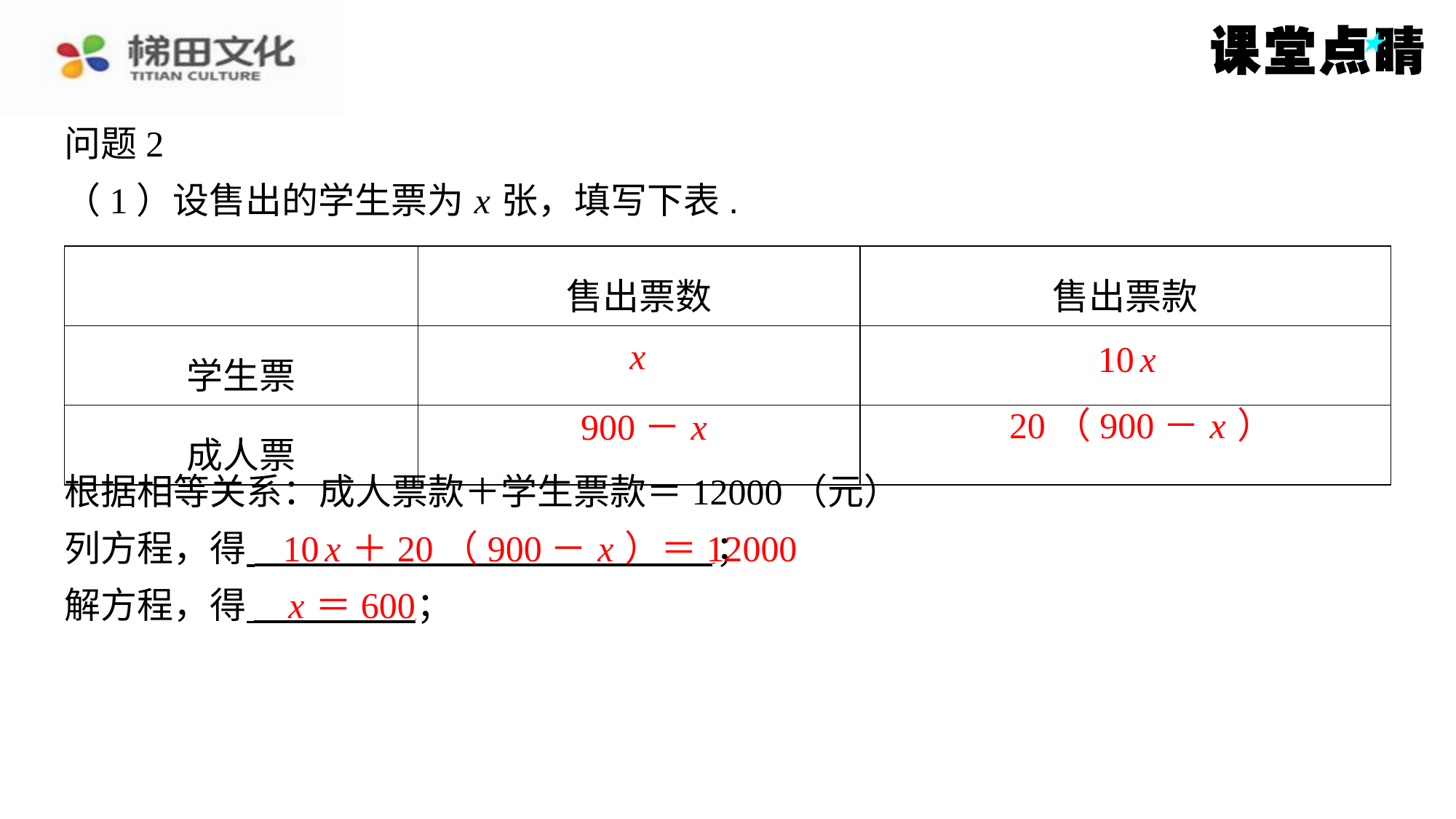

问题2
（1）设售出的学生票为 x 张，填写下表.
|  | 售出票数 | 售出票款 |
| --- | --- | --- |
| 学生票 | x | 10 x |
| 成人票 | 900－ x | 20（900－ x ） |
x
10 x
20（900－ x ）
900－ x
根据相等关系：成人票款＋学生票款＝12000（元）
列方程，得                                                                      ⁠；
解方程，得                          ⁠；
10 x ＋20（900－ x ）＝12000
x ＝600